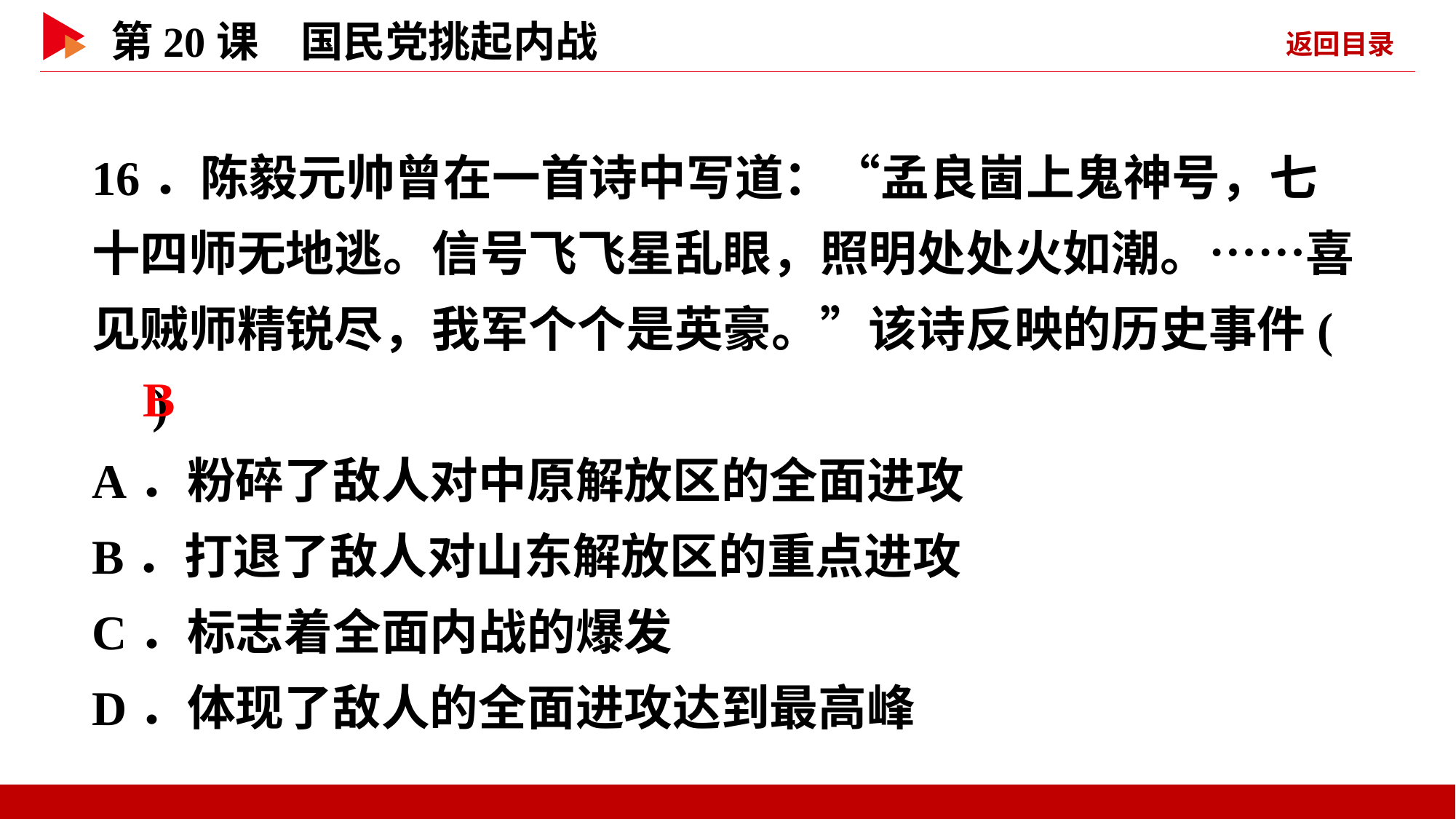

16．陈毅元帅曾在一首诗中写道：“孟良崮上鬼神号，七十四师无地逃。信号飞飞星乱眼，照明处处火如潮。……喜见贼师精锐尽，我军个个是英豪。”该诗反映的历史事件(        )
A．粉碎了敌人对中原解放区的全面进攻
B．打退了敌人对山东解放区的重点进攻
C．标志着全面内战的爆发
D．体现了敌人的全面进攻达到最高峰
   B